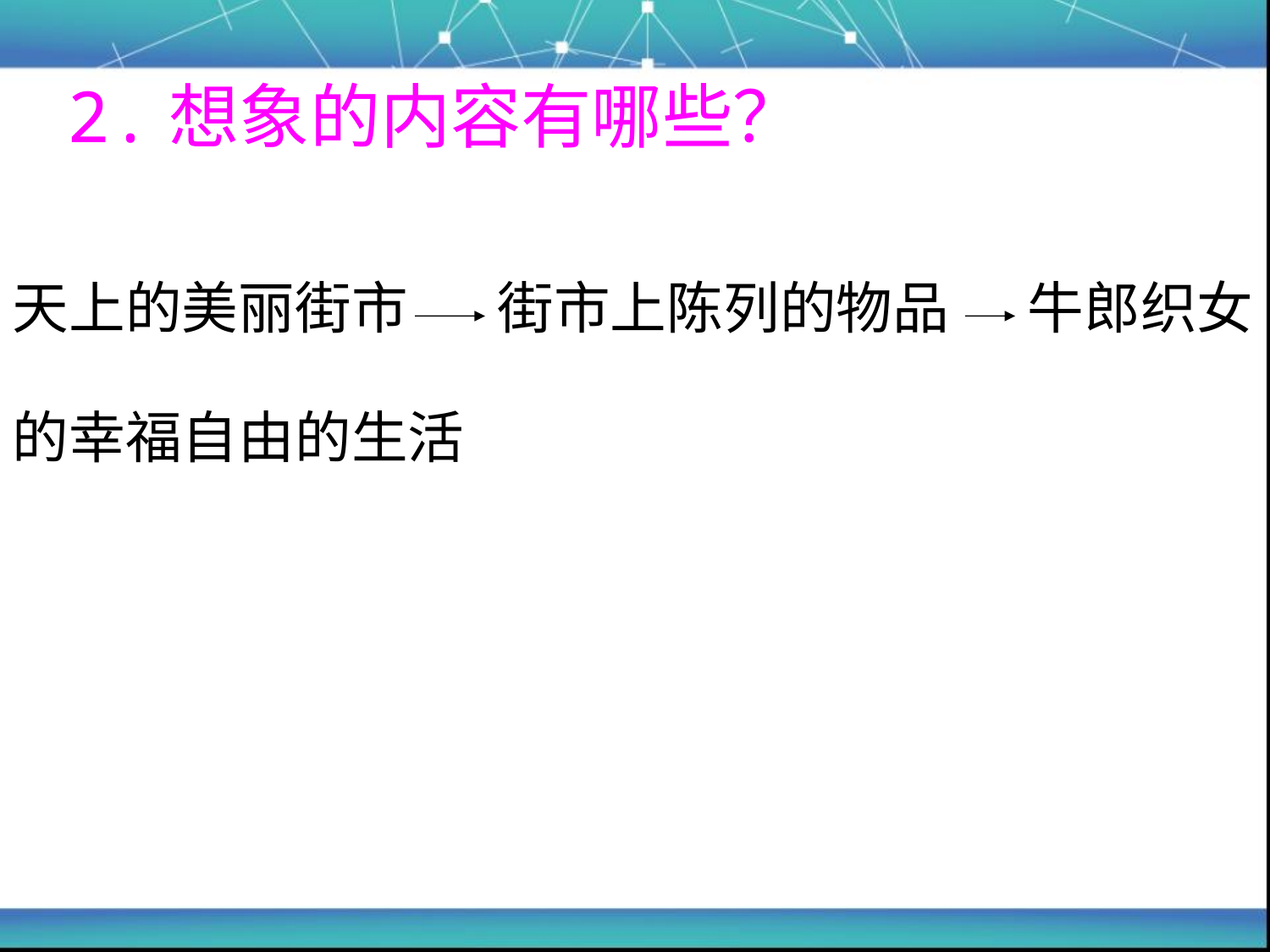

2.想象的内容有哪些？
天上的美丽街市
街市上陈列的物品
牛郎织女

的幸福自由的生活